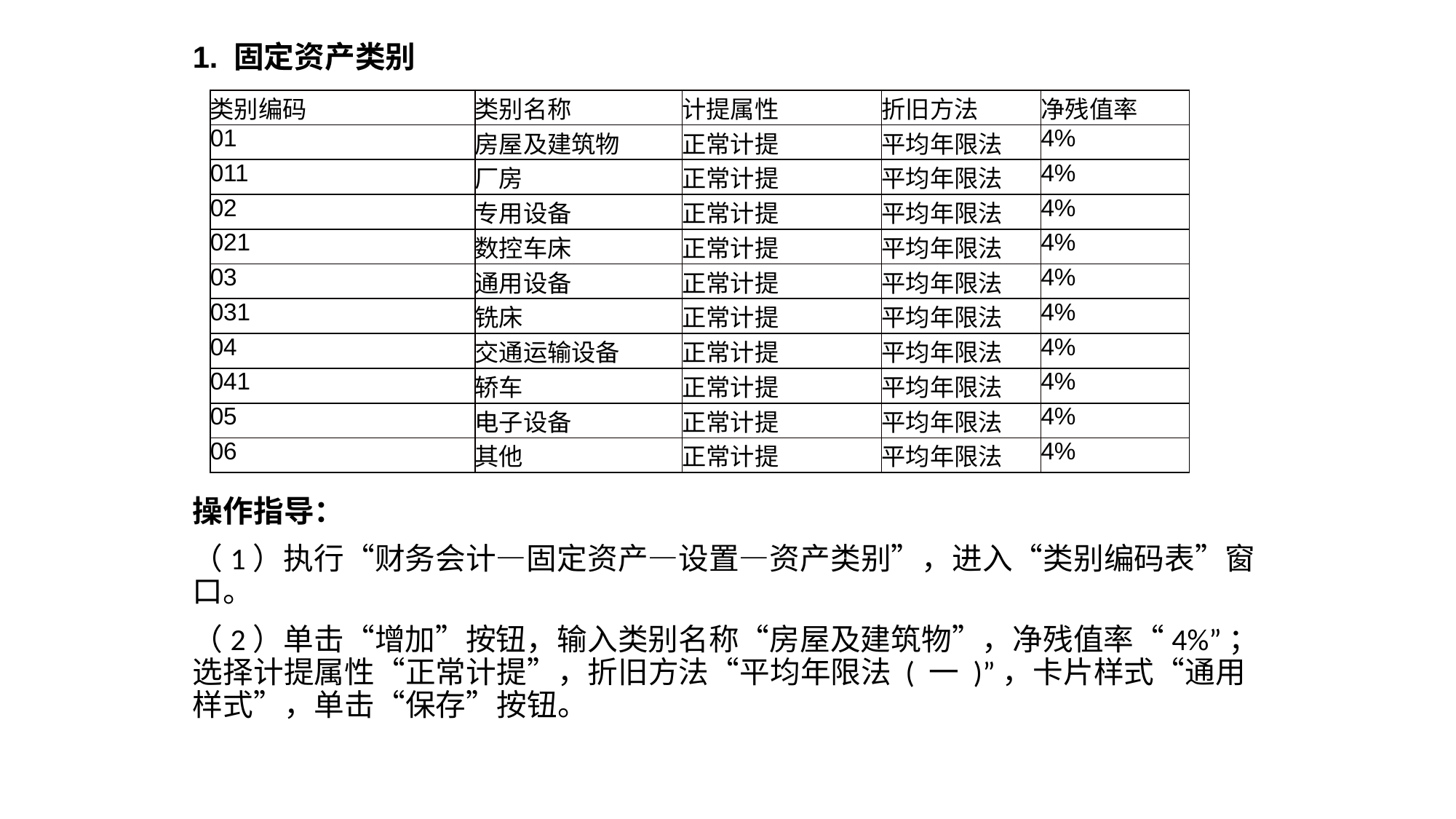

1. 固定资产类别
| 类别编码 | 类别名称 | 计提属性 | 折旧方法 | 净残值率 |
| --- | --- | --- | --- | --- |
| 01 | 房屋及建筑物 | 正常计提 | 平均年限法 | 4% |
| 011 | 厂房 | 正常计提 | 平均年限法 | 4% |
| 02 | 专用设备 | 正常计提 | 平均年限法 | 4% |
| 021 | 数控车床 | 正常计提 | 平均年限法 | 4% |
| 03 | 通用设备 | 正常计提 | 平均年限法 | 4% |
| 031 | 铣床 | 正常计提 | 平均年限法 | 4% |
| 04 | 交通运输设备 | 正常计提 | 平均年限法 | 4% |
| 041 | 轿车 | 正常计提 | 平均年限法 | 4% |
| 05 | 电子设备 | 正常计提 | 平均年限法 | 4% |
| 06 | 其他 | 正常计提 | 平均年限法 | 4% |
操作指导：
（1）执行“财务会计—固定资产—设置—资产类别”，进入“类别编码表”窗口。
（2）单击“增加”按钮，输入类别名称“房屋及建筑物”，净残值率“4%”；选择计提属性“正常计提”，折旧方法“平均年限法 ( 一 )”，卡片样式“通用样式”，单击“保存”按钮。